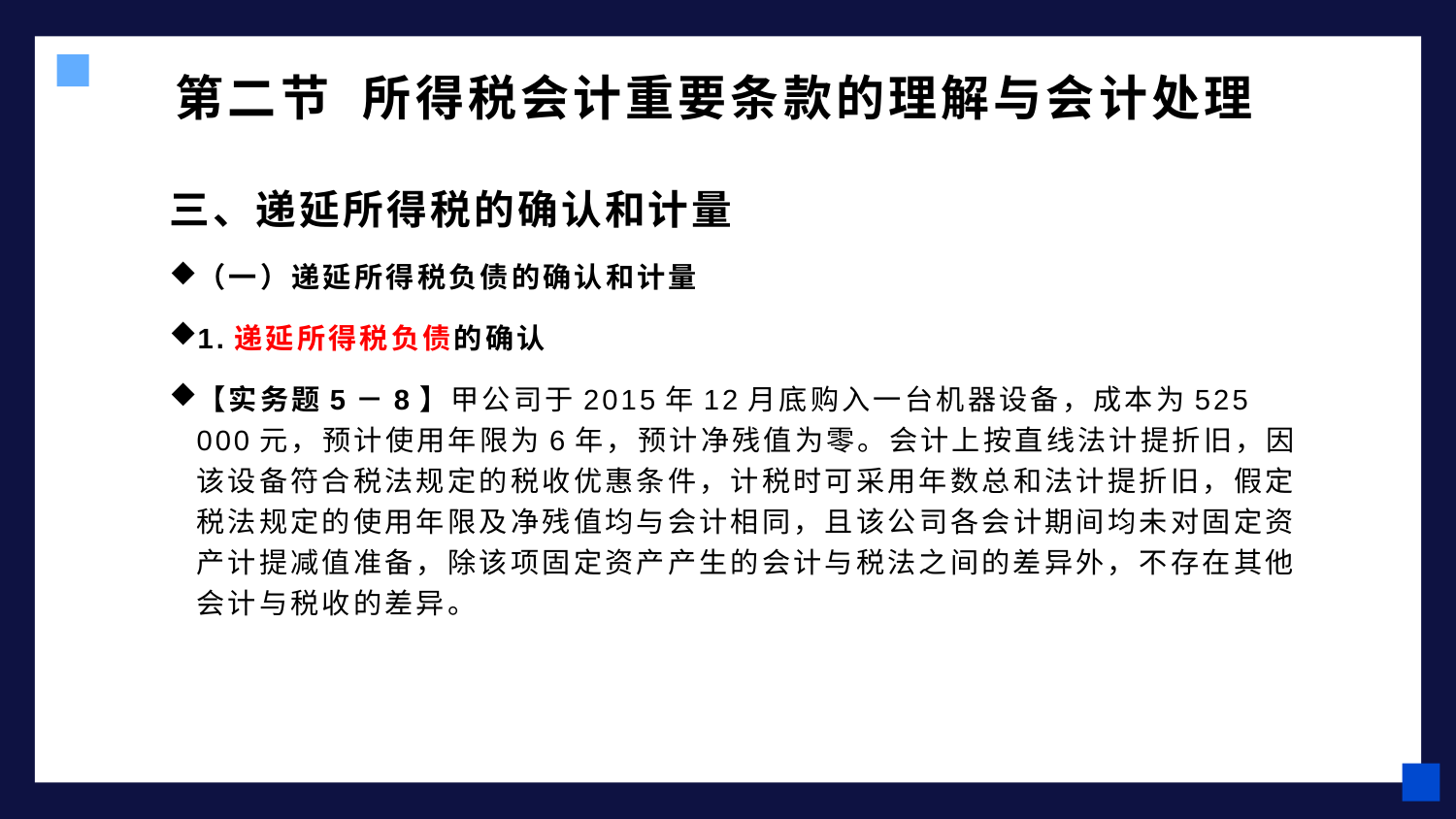

# 第二节  所得税会计重要条款的理解与会计处理
三、递延所得税的确认和计量
（一）递延所得税负债的确认和计量
1.递延所得税负债的确认
【实务题5－8】甲公司于2015年12月底购入一台机器设备，成本为525 000元，预计使用年限为6年，预计净残值为零。会计上按直线法计提折旧，因该设备符合税法规定的税收优惠条件，计税时可采用年数总和法计提折旧，假定税法规定的使用年限及净残值均与会计相同，且该公司各会计期间均未对固定资产计提减值准备，除该项固定资产产生的会计与税法之间的差异外，不存在其他会计与税收的差异。